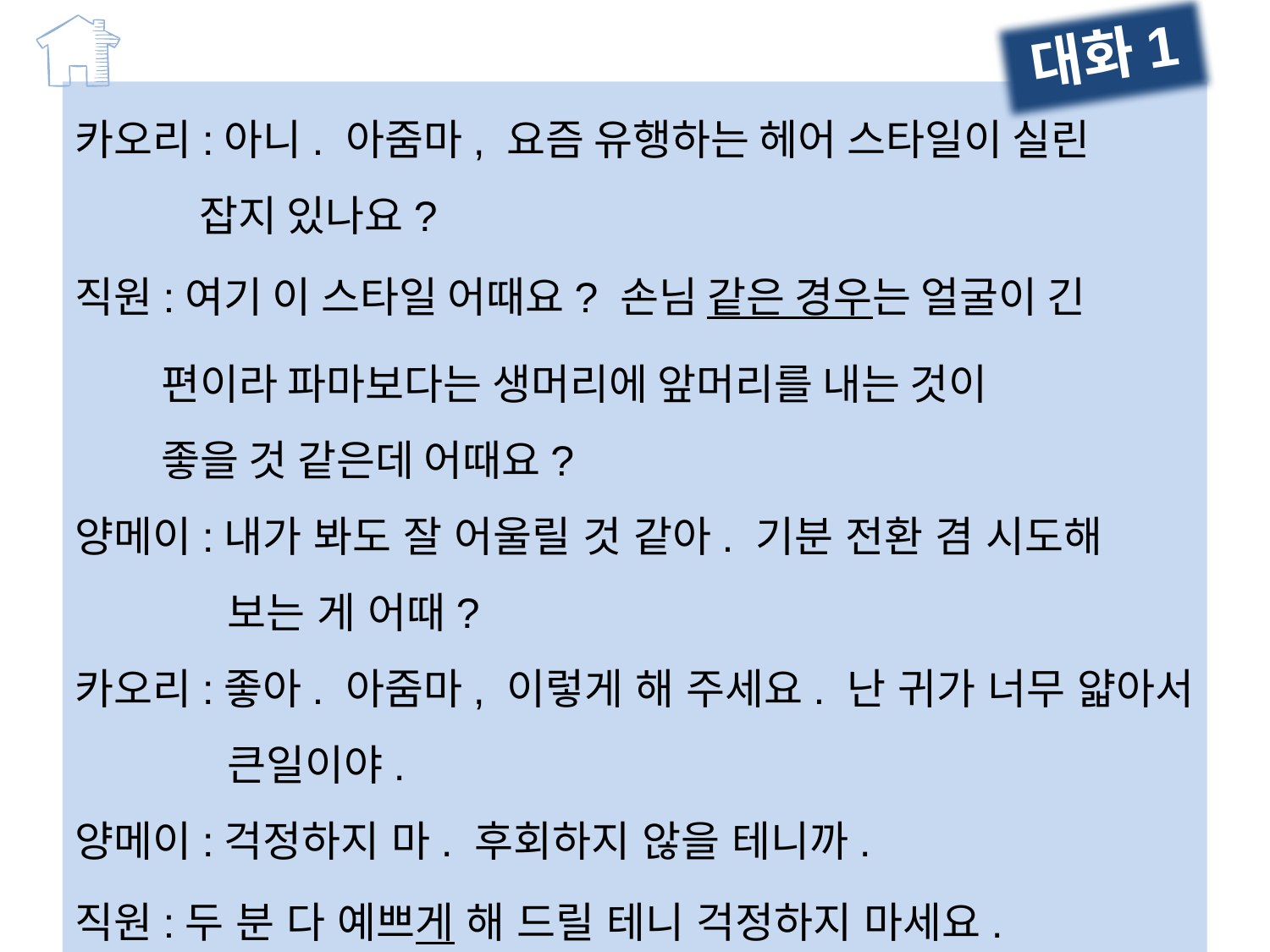

대화1

카오리:아니. 아줌마, 요즘 유행하는 헤어 스타일이 실린
            잡지 있나요?
직원:여기 이 스타일 어때요? 손님 같은 경우는 얼굴이 긴
        편이라 파마보다는 생머리에 앞머리를 내는 것이
        좋을 것 같은데 어때요?
양메이:내가 봐도 잘 어울릴 것 같아. 기분 전환 겸 시도해
            보는 게 어때?
카오리:좋아. 아줌마, 이렇게 해 주세요. 난 귀가 너무 얇아서
            큰일이야.
양메이:걱정하지 마. 후회하지 않을 테니까.
직원:두 분 다 예쁘게 해 드릴 테니 걱정하지 마세요.